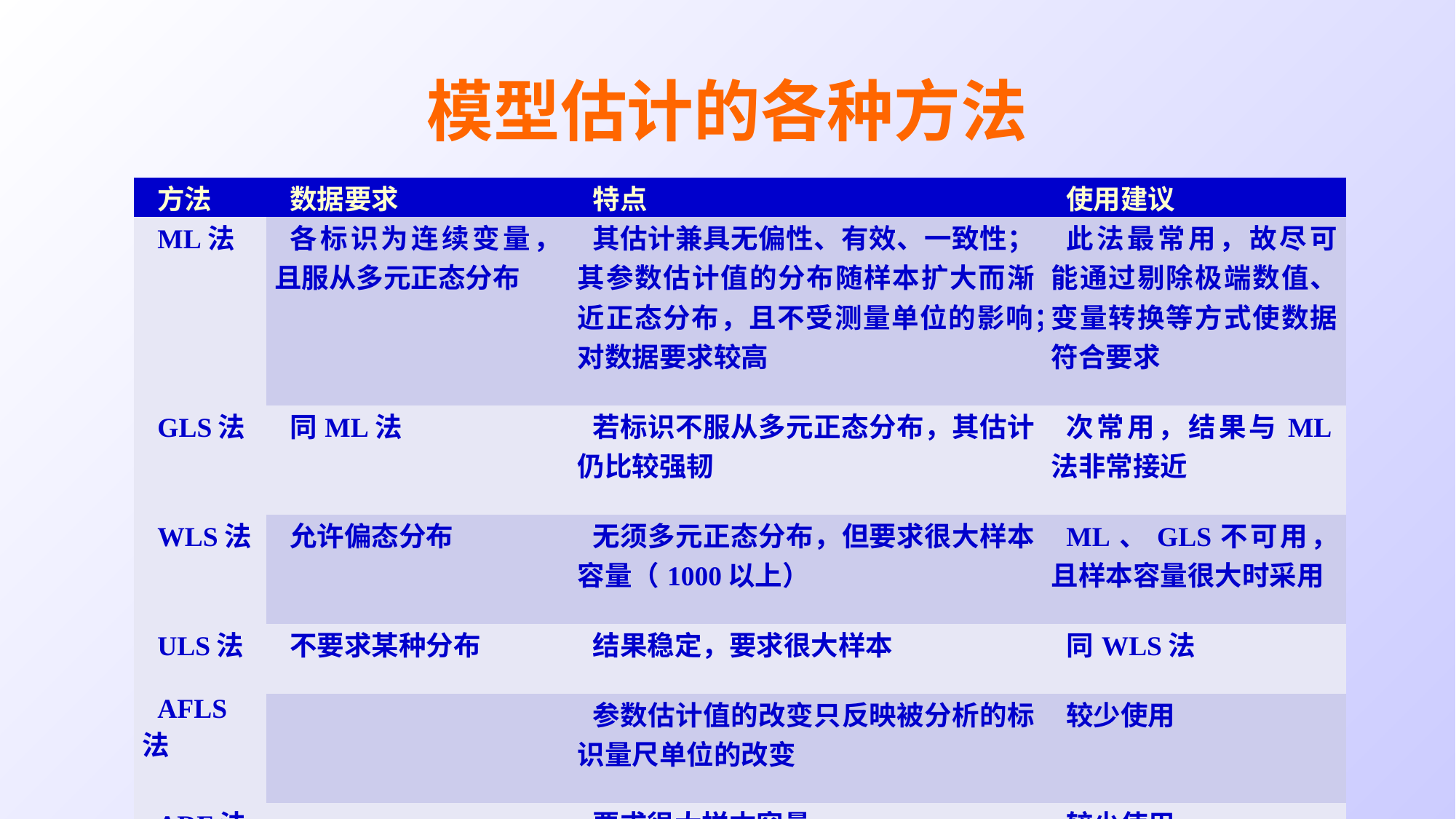

# 模型估计的各种方法
| 方法 | 数据要求 | 特点 | 使用建议 |
| --- | --- | --- | --- |
| ML法 | 各标识为连续变量，且服从多元正态分布 | 其估计兼具无偏性、有效、一致性；其参数估计值的分布随样本扩大而渐近正态分布，且不受测量单位的影响；对数据要求较高 | 此法最常用，故尽可能通过剔除极端数值、变量转换等方式使数据符合要求 |
| GLS法 | 同ML法 | 若标识不服从多元正态分布，其估计仍比较强韧 | 次常用，结果与ML法非常接近 |
| WLS法 | 允许偏态分布 | 无须多元正态分布，但要求很大样本容量（1000以上） | ML、GLS不可用，且样本容量很大时采用 |
| ULS法 | 不要求某种分布 | 结果稳定，要求很大样本 | 同WLS法 |
| AFLS法 |  | 参数估计值的改变只反映被分析的标识量尺单位的改变 | 较少使用 |
| ADF法 |  | 要求很大样本容量 | 较少使用 |